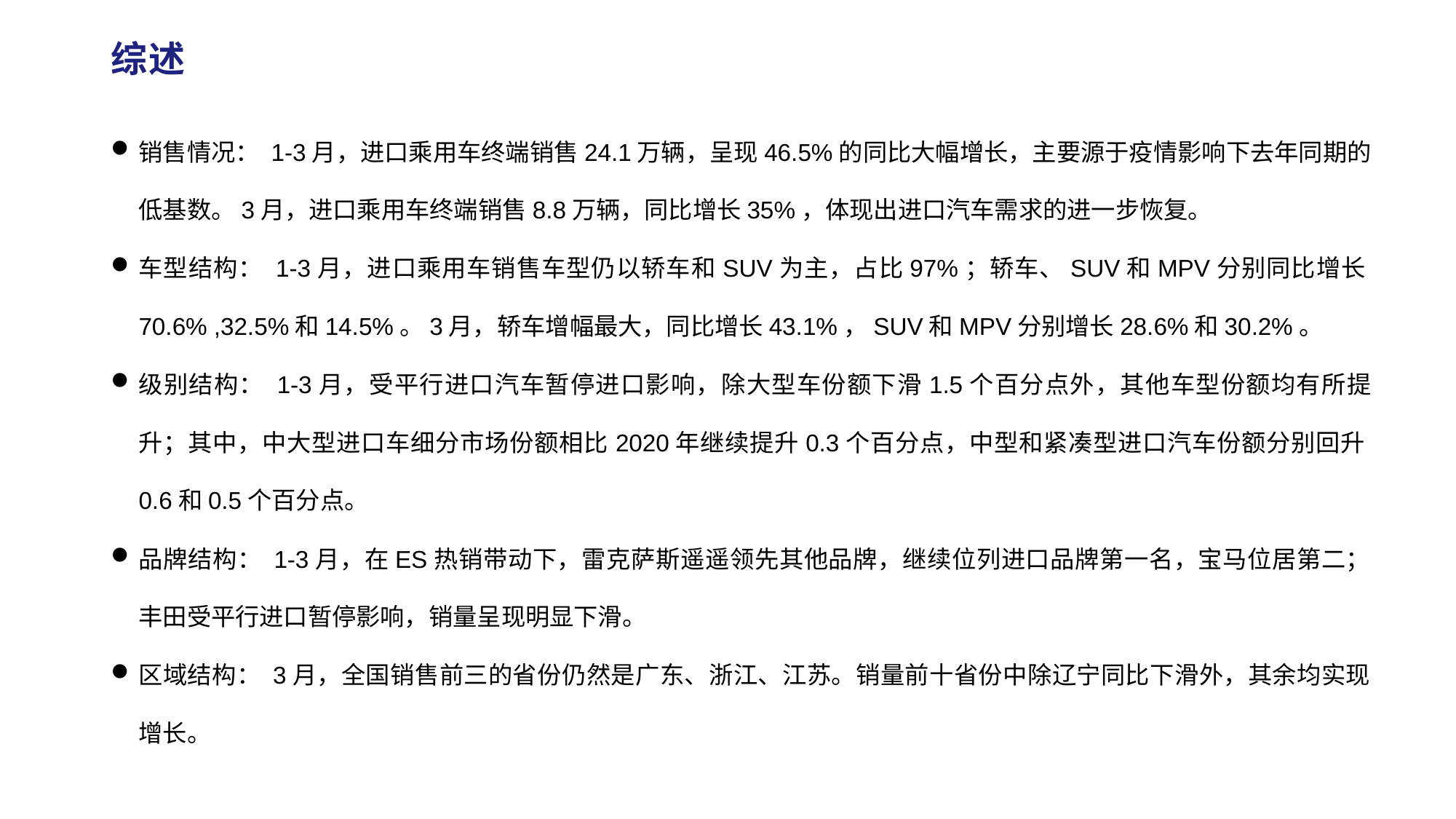

综述
销售情况： 1-3月，进口乘用车终端销售24.1万辆，呈现46.5%的同比大幅增长，主要源于疫情影响下去年同期的低基数。3月，进口乘用车终端销售8.8万辆，同比增长35%，体现出进口汽车需求的进一步恢复。
车型结构： 1-3月，进口乘用车销售车型仍以轿车和SUV为主，占比97%；轿车、SUV和MPV分别同比增长70.6% ,32.5%和14.5%。3月，轿车增幅最大，同比增长43.1%，SUV和MPV分别增长28.6%和30.2%。
级别结构： 1-3月，受平行进口汽车暂停进口影响，除大型车份额下滑1.5个百分点外，其他车型份额均有所提升；其中，中大型进口车细分市场份额相比2020年继续提升0.3个百分点，中型和紧凑型进口汽车份额分别回升0.6和0.5个百分点。
品牌结构： 1-3月，在ES热销带动下，雷克萨斯遥遥领先其他品牌，继续位列进口品牌第一名，宝马位居第二；丰田受平行进口暂停影响，销量呈现明显下滑。
区域结构： 3月，全国销售前三的省份仍然是广东、浙江、江苏。销量前十省份中除辽宁同比下滑外，其余均实现增长。